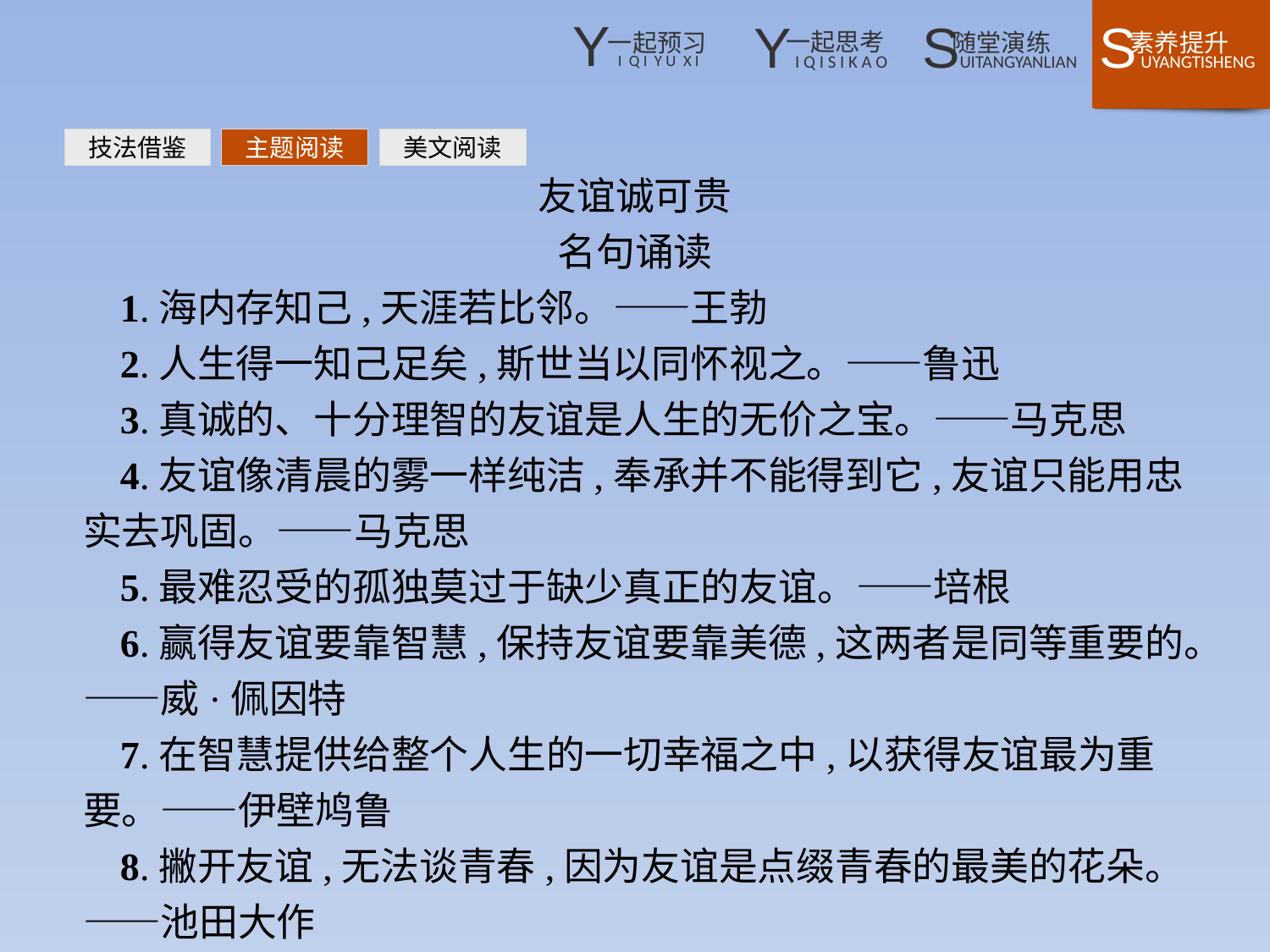

技法借鉴
主题阅读
美文阅读
友谊诚可贵
名句诵读
1.海内存知己,天涯若比邻。——王勃
2.人生得一知己足矣,斯世当以同怀视之。——鲁迅
3.真诚的、十分理智的友谊是人生的无价之宝。——马克思
4.友谊像清晨的雾一样纯洁,奉承并不能得到它,友谊只能用忠实去巩固。——马克思
5.最难忍受的孤独莫过于缺少真正的友谊。——培根
6.赢得友谊要靠智慧,保持友谊要靠美德,这两者是同等重要的。——威·佩因特
7.在智慧提供给整个人生的一切幸福之中,以获得友谊最为重要。——伊壁鸠鲁
8.撇开友谊,无法谈青春,因为友谊是点缀青春的最美的花朵。——池田大作